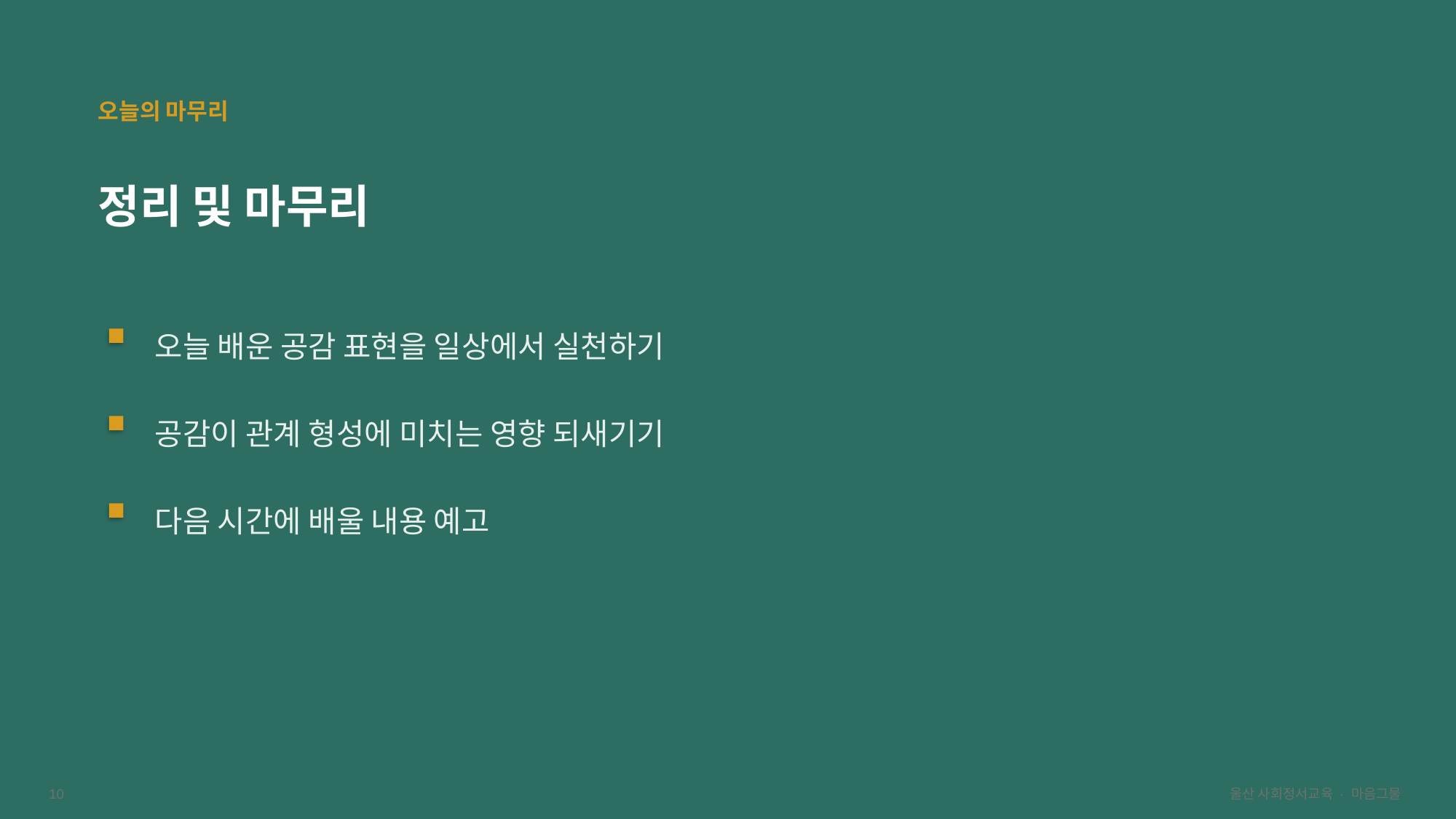

오늘의 마무리
정리 및 마무리
오늘 배운 공감 표현을 일상에서 실천하기

공감이 관계 형성에 미치는 영향 되새기기

다음 시간에 배울 내용 예고

10
울산 사회정서교육 · 마음그물